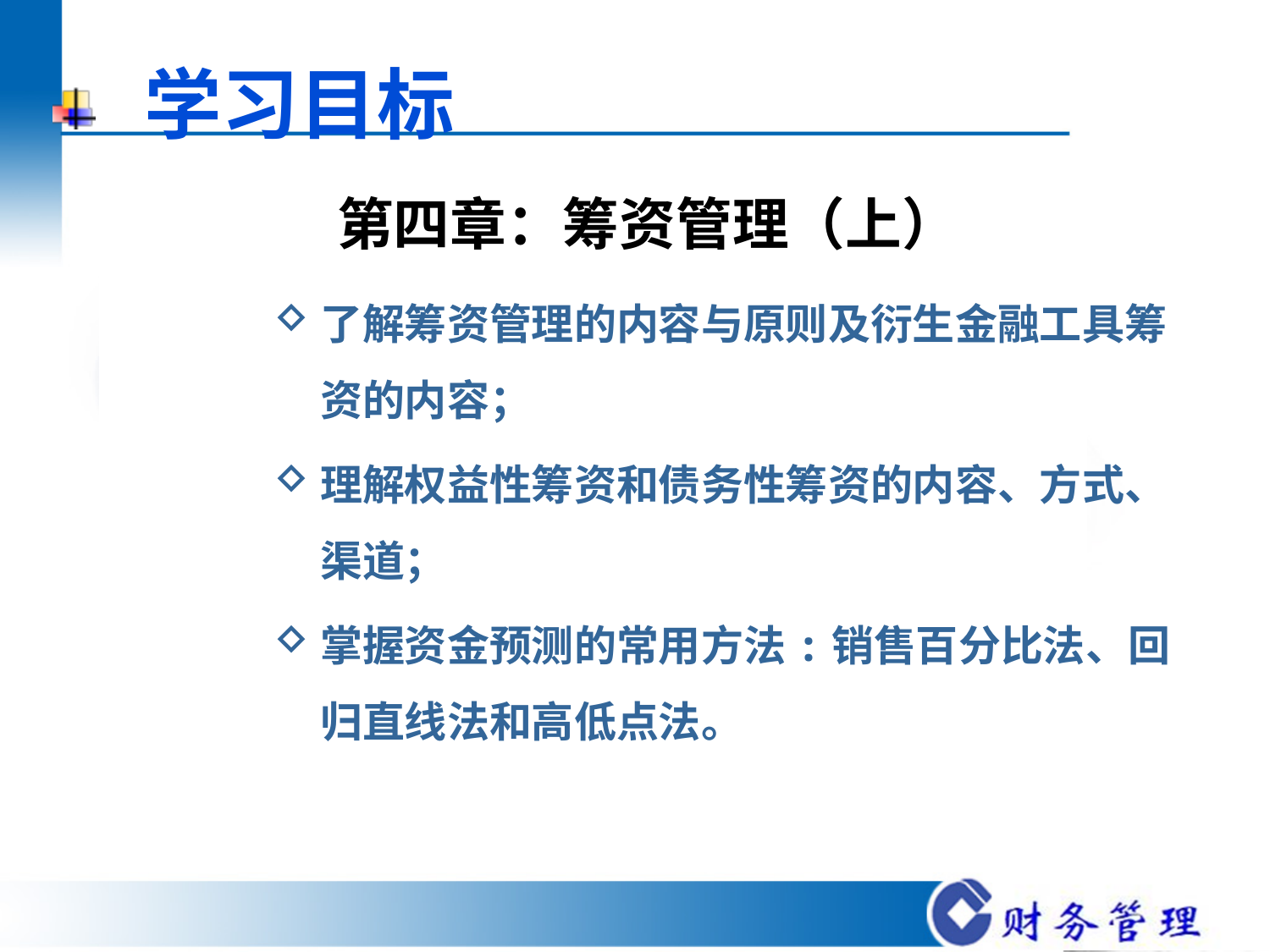

学习目标
    第四章：筹资管理（上）
了解筹资管理的内容与原则及衍生金融工具筹资的内容；
理解权益性筹资和债务性筹资的内容、方式、渠道；
掌握资金预测的常用方法:销售百分比法、回归直线法和高低点法。